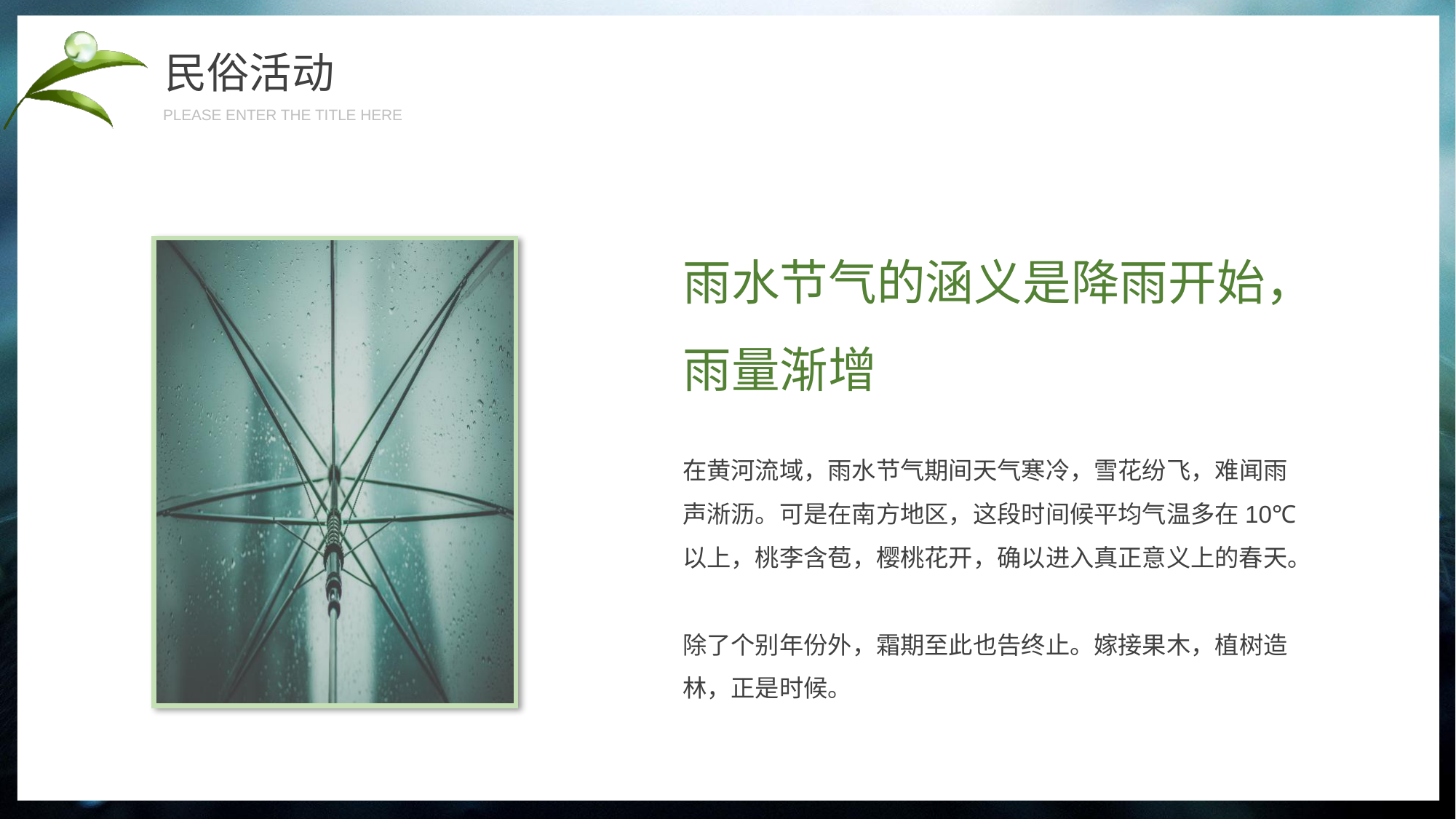

民俗活动
PLEASE ENTER THE TITLE HERE
雨水节气的涵义是降雨开始，雨量渐增

在黄河流域，雨水节气期间天气寒冷，雪花纷飞，难闻雨声淅沥。可是在南方地区，这段时间候平均气温多在10℃以上，桃李含苞，樱桃花开，确以进入真正意义上的春天。

除了个别年份外，霜期至此也告终止。嫁接果木，植树造林，正是时候。